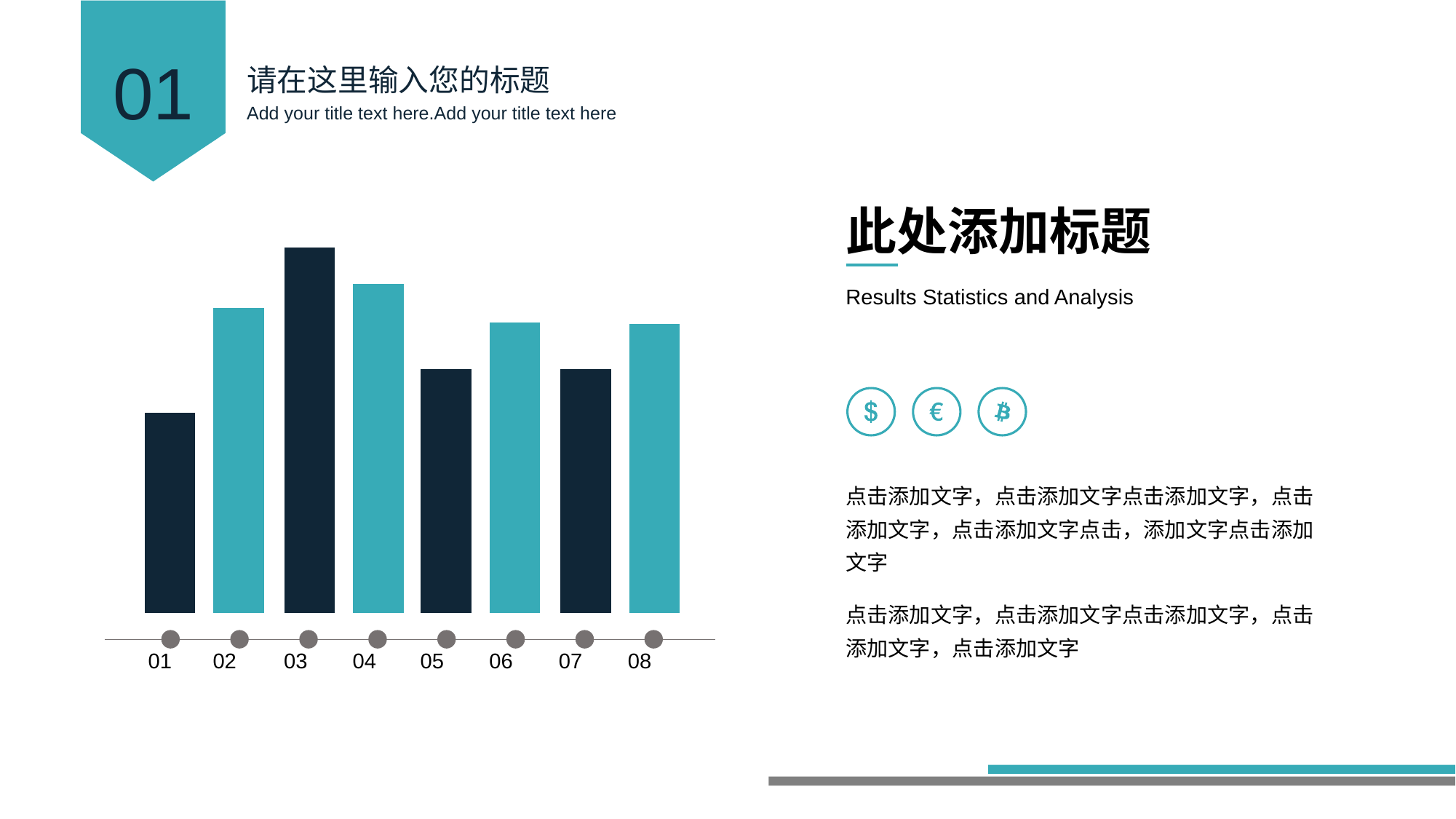

01
请在这里输入您的标题
Add your title text here.Add your title text here
此处添加标题
Results Statistics and Analysis

点击添加文字，点击添加文字点击添加文字，点击添加文字，点击添加文字点击，添加文字点击添加文字

点击添加文字，点击添加文字点击添加文字，点击添加文字，点击添加文字

01
02
03
04
05
06
07
08